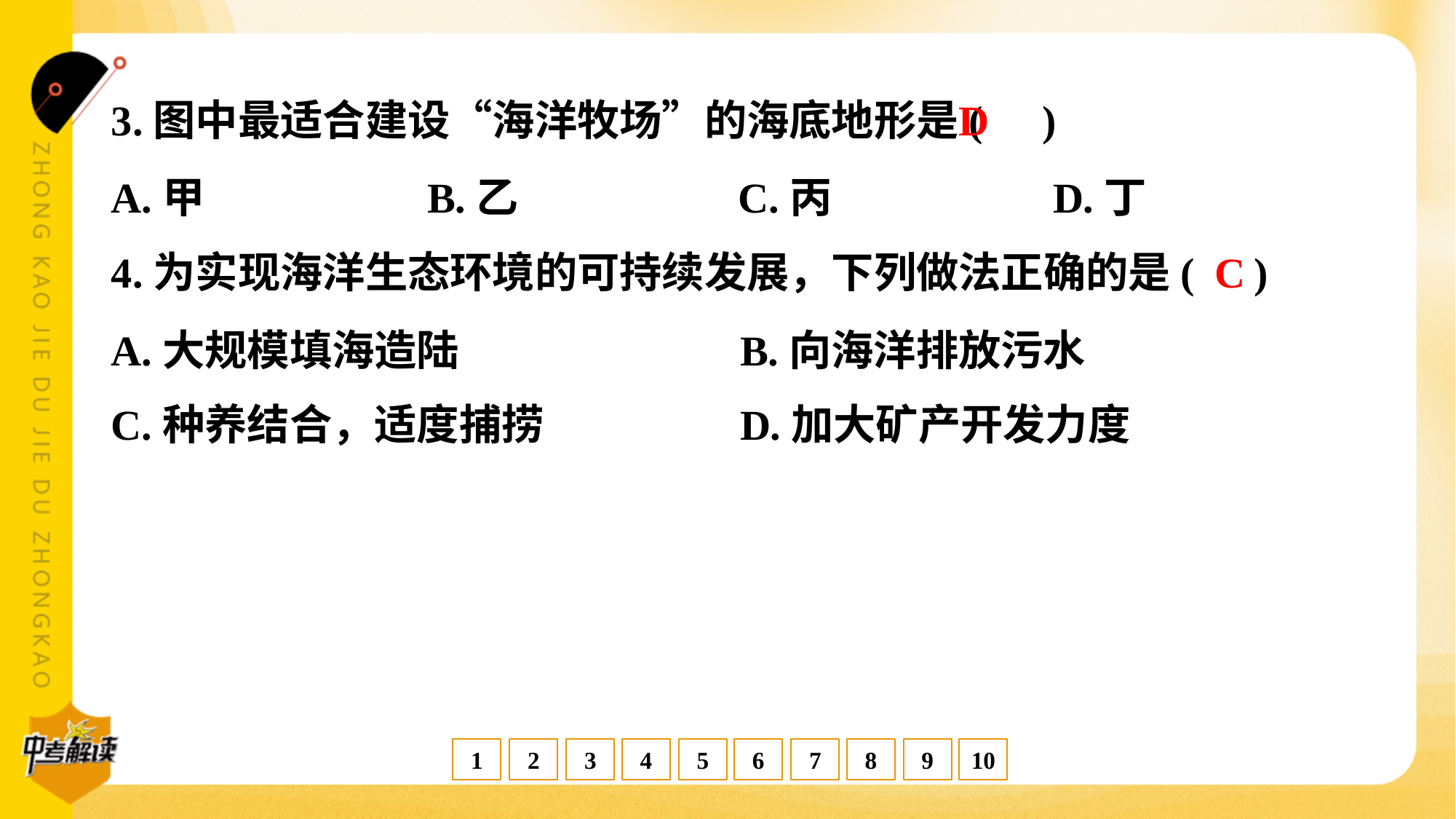

D
3.图中最适合建设“海洋牧场”的海底地形是(     )
A.甲	B.乙	C.丙	D.丁
C
4.为实现海洋生态环境的可持续发展，下列做法正确的是(     )
A.大规模填海造陆	B.向海洋排放污水
C.种养结合，适度捕捞	D.加大矿产开发力度